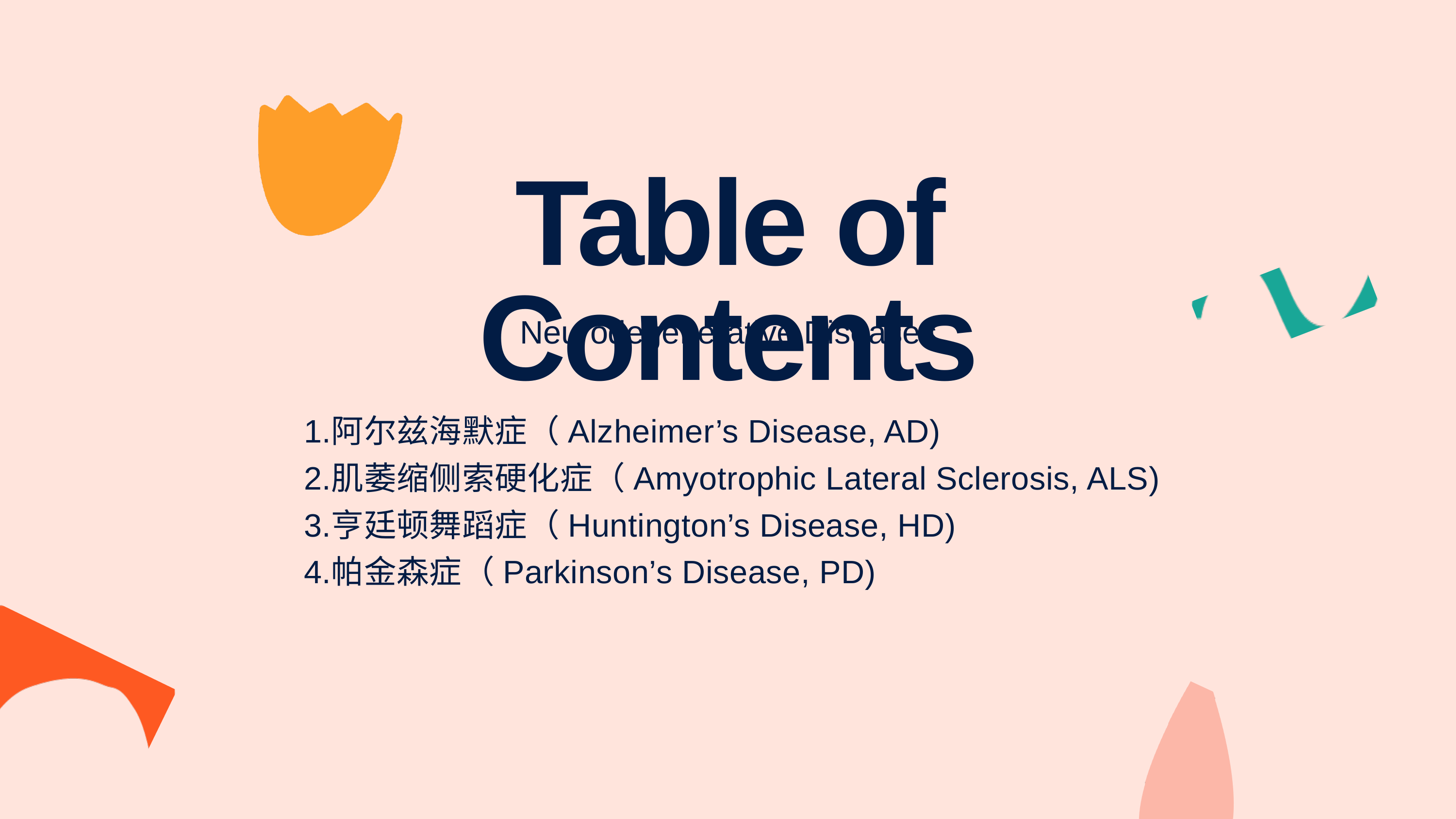

Table of Contents
Neurodegenerative Diseases

阿尔兹海默症（Alzheimer’s Disease, AD)
肌萎缩侧索硬化症（Amyotrophic Lateral Sclerosis, ALS)
亨廷顿舞蹈症（Huntington’s Disease, HD)
帕金森症（Parkinson’s Disease, PD)